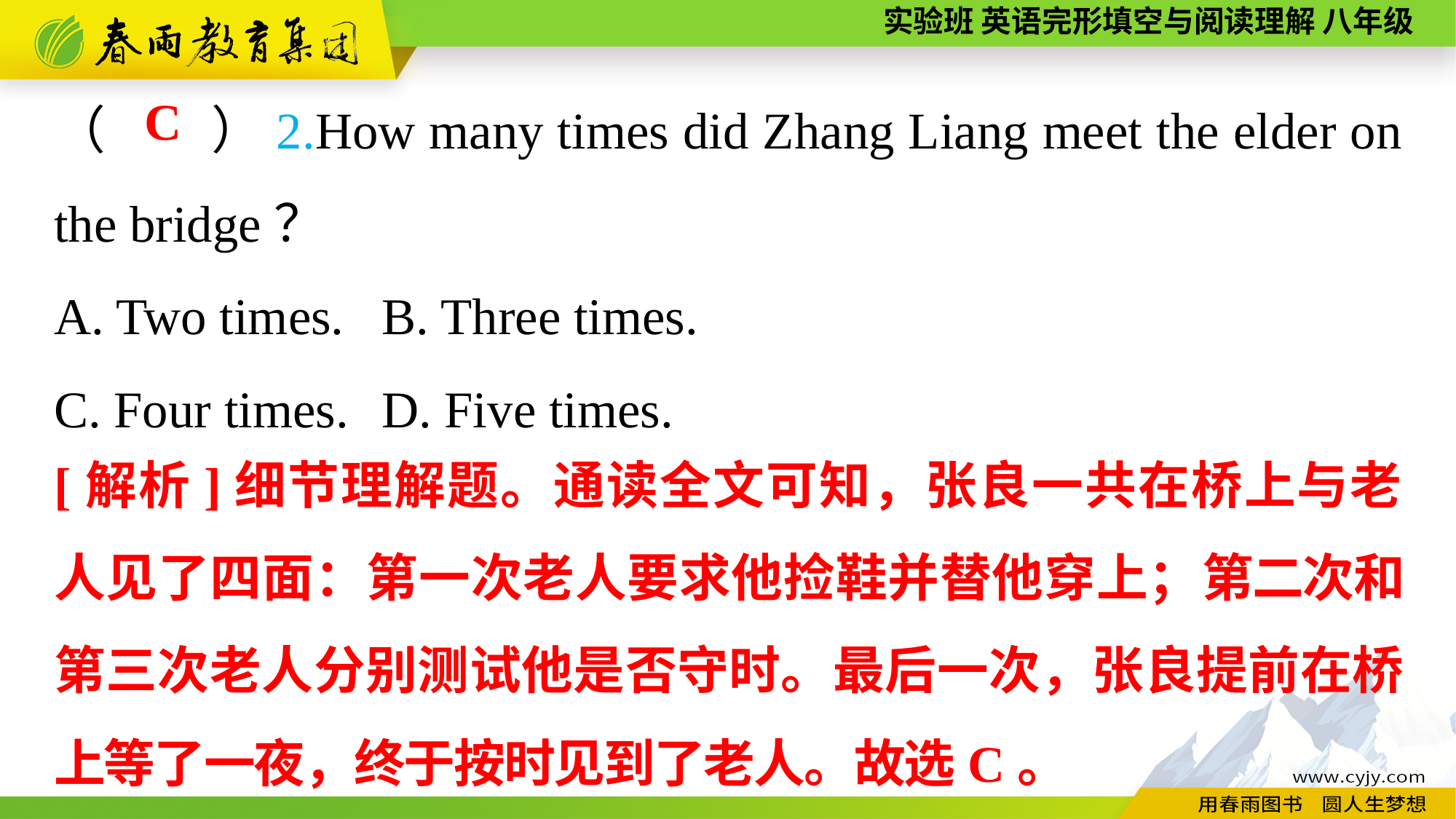

（　　）2.How many times did Zhang Liang meet the elder on the bridge？
A. Two times.	B. Three times.
C. Four times.	D. Five times.
C
[解析]细节理解题。通读全文可知，张良一共在桥上与老人见了四面：第一次老人要求他捡鞋并替他穿上；第二次和第三次老人分别测试他是否守时。最后一次，张良提前在桥上等了一夜，终于按时见到了老人。故选C。